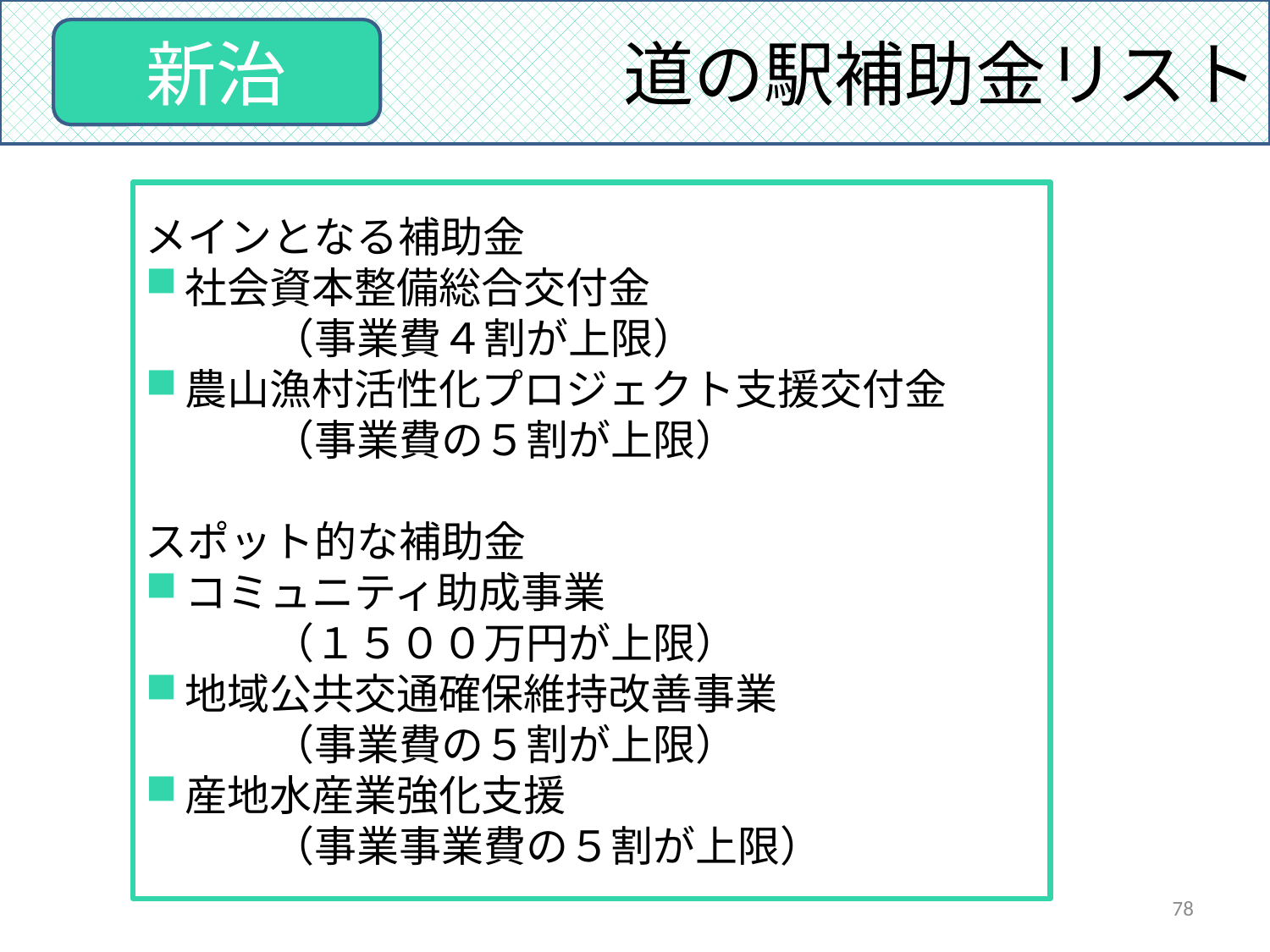

道の駅補助金リスト
新治
メインとなる補助金
社会資本整備総合交付金
	（事業費４割が上限）
農山漁村活性化プロジェクト支援交付金
	（事業費の５割が上限）

スポット的な補助金
コミュニティ助成事業
	（１５００万円が上限）
地域公共交通確保維持改善事業
	（事業費の５割が上限）
産地水産業強化支援
	（事業事業費の５割が上限）
78